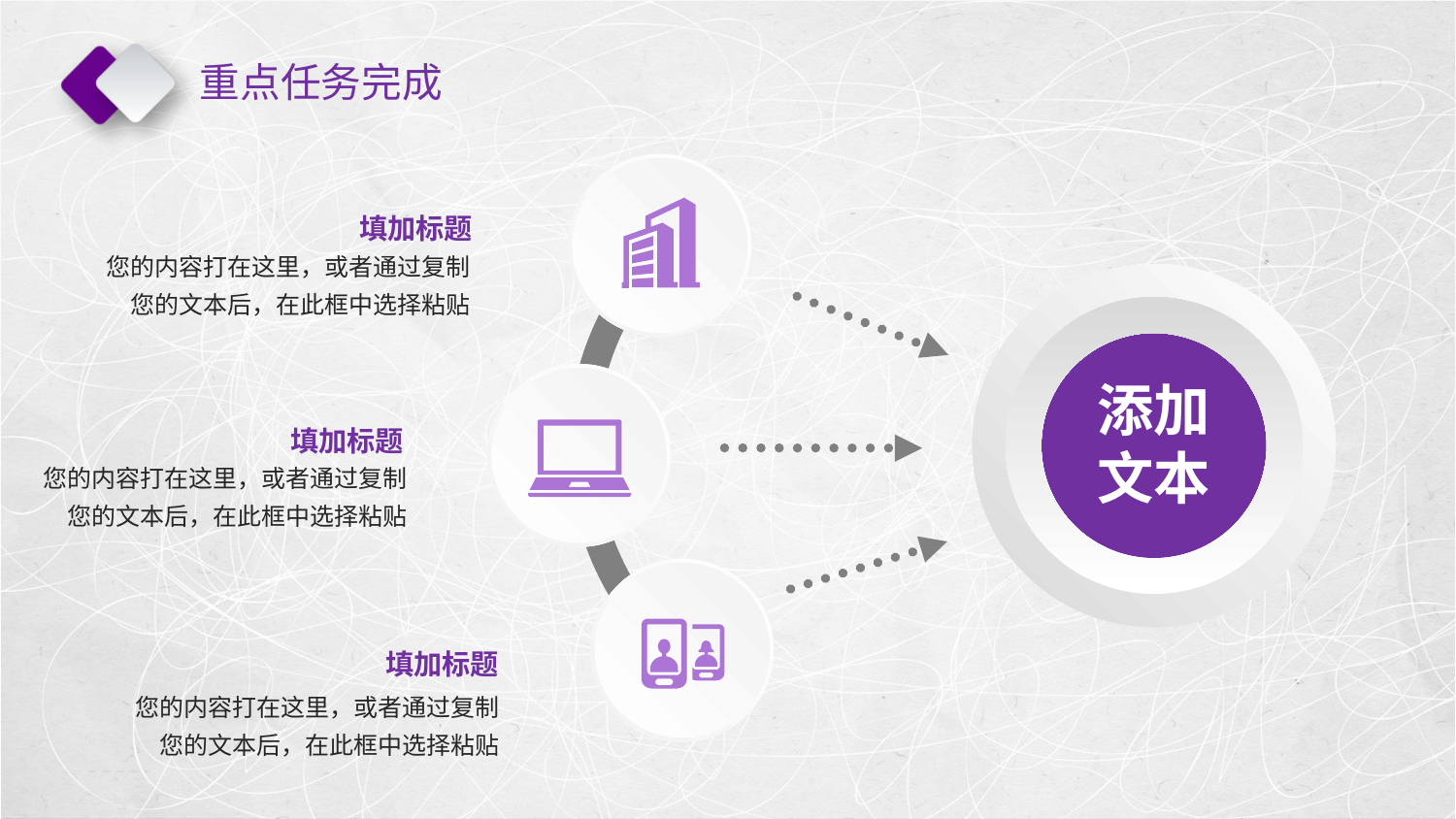

# 重点任务完成

填加标题
您的内容打在这里，或者通过复制您的文本后，在此框中选择粘贴

添加
文本

填加标题

您的内容打在这里，或者通过复制您的文本后，在此框中选择粘贴

填加标题
您的内容打在这里，或者通过复制您的文本后，在此框中选择粘贴